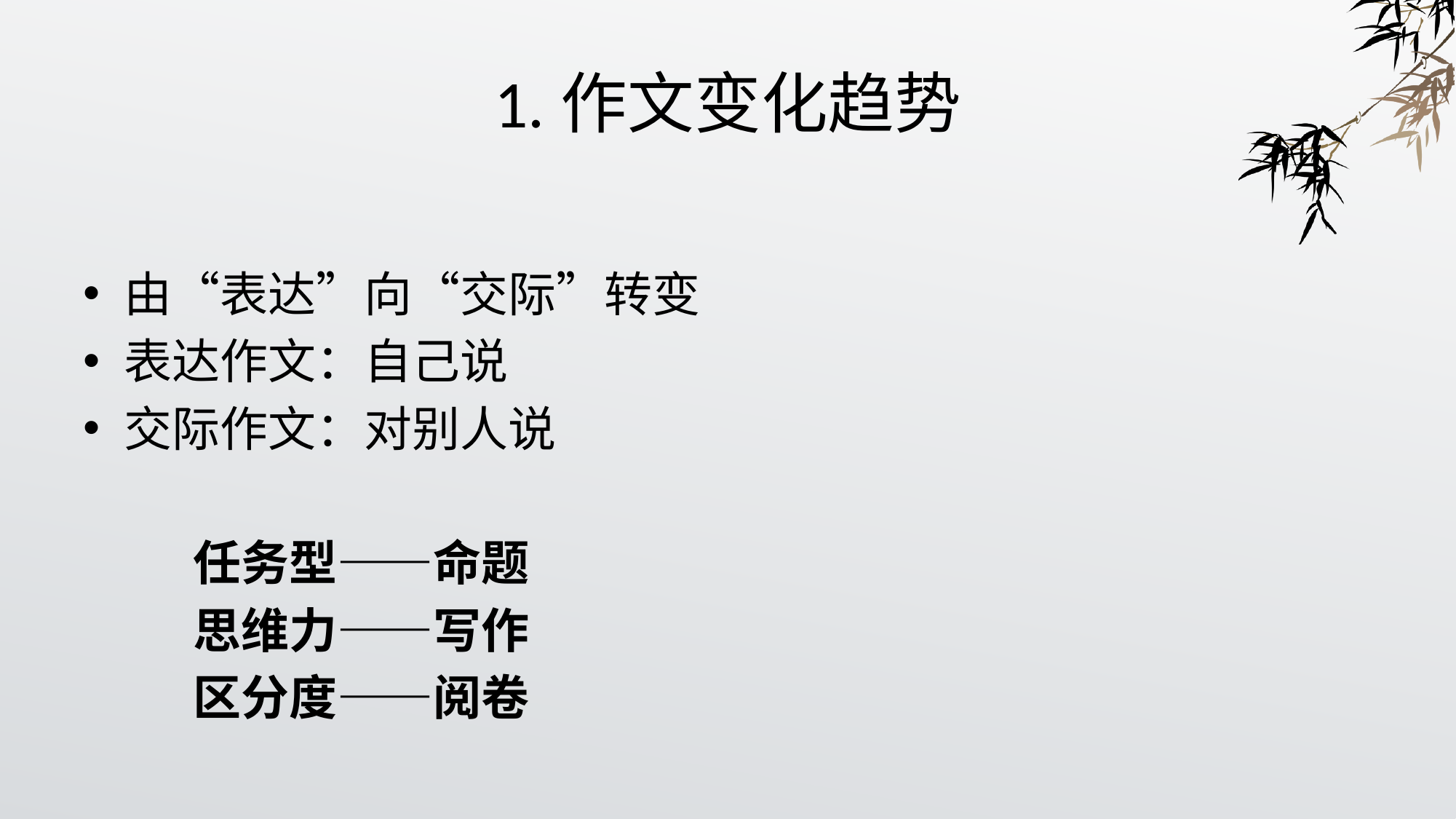

# 1.作文变化趋势

由“表达”向“交际”转变
表达作文：自己说
交际作文：对别人说

         任务型——命题
         思维力——写作
         区分度——阅卷

116